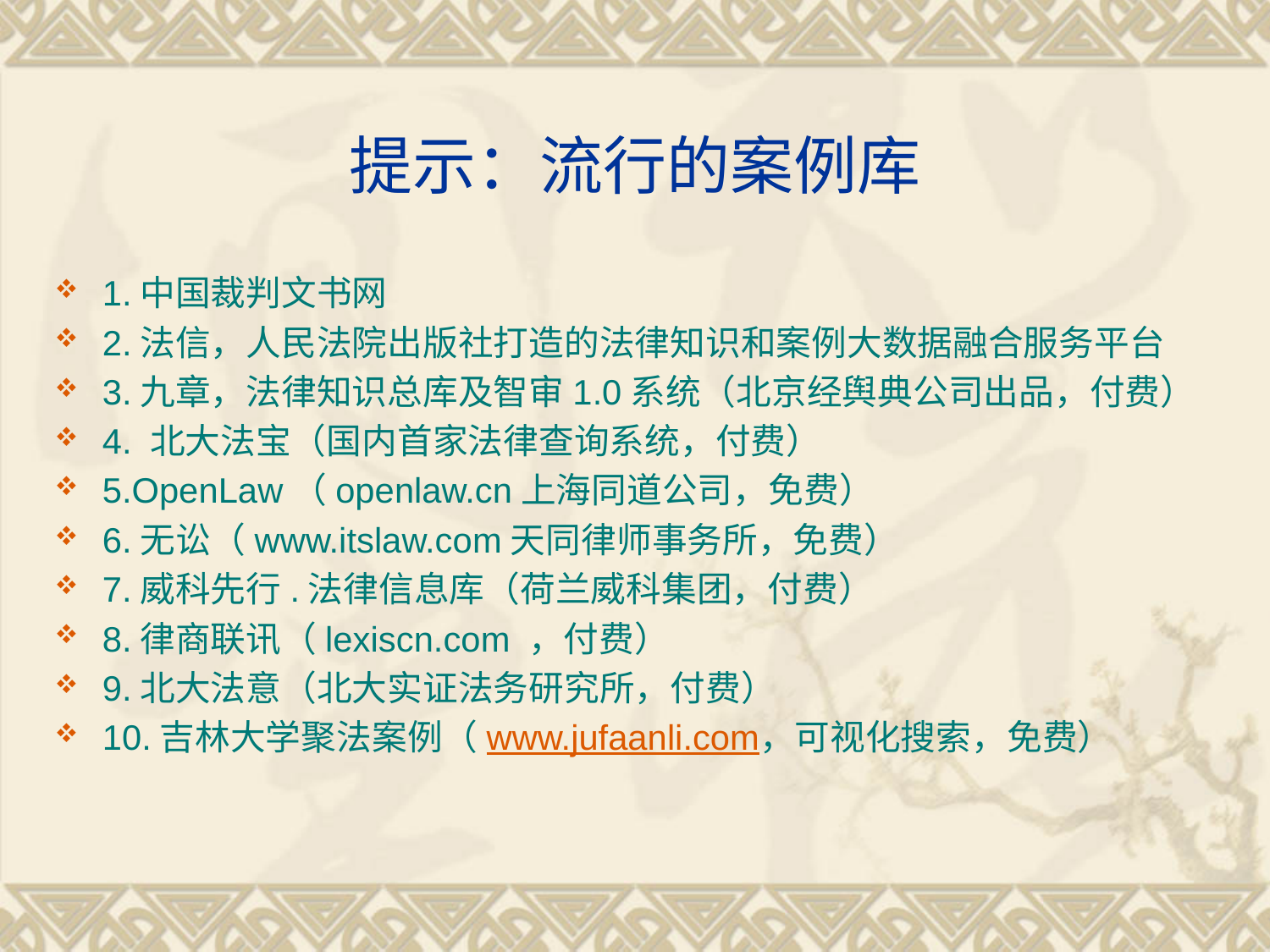

# 提示：流行的案例库
1.中国裁判文书网
2.法信，人民法院出版社打造的法律知识和案例大数据融合服务平台
3.九章，法律知识总库及智审1.0系统（北京经舆典公司出品，付费）
4. 北大法宝（国内首家法律查询系统，付费）
5.OpenLaw（openlaw.cn上海同道公司，免费）
6.无讼（www.itslaw.com天同律师事务所，免费）
7.威科先行.法律信息库（荷兰威科集团，付费）
8.律商联讯（lexiscn.com ，付费）
9.北大法意（北大实证法务研究所，付费）
10.吉林大学聚法案例（www.jufaanli.com，可视化搜索，免费）